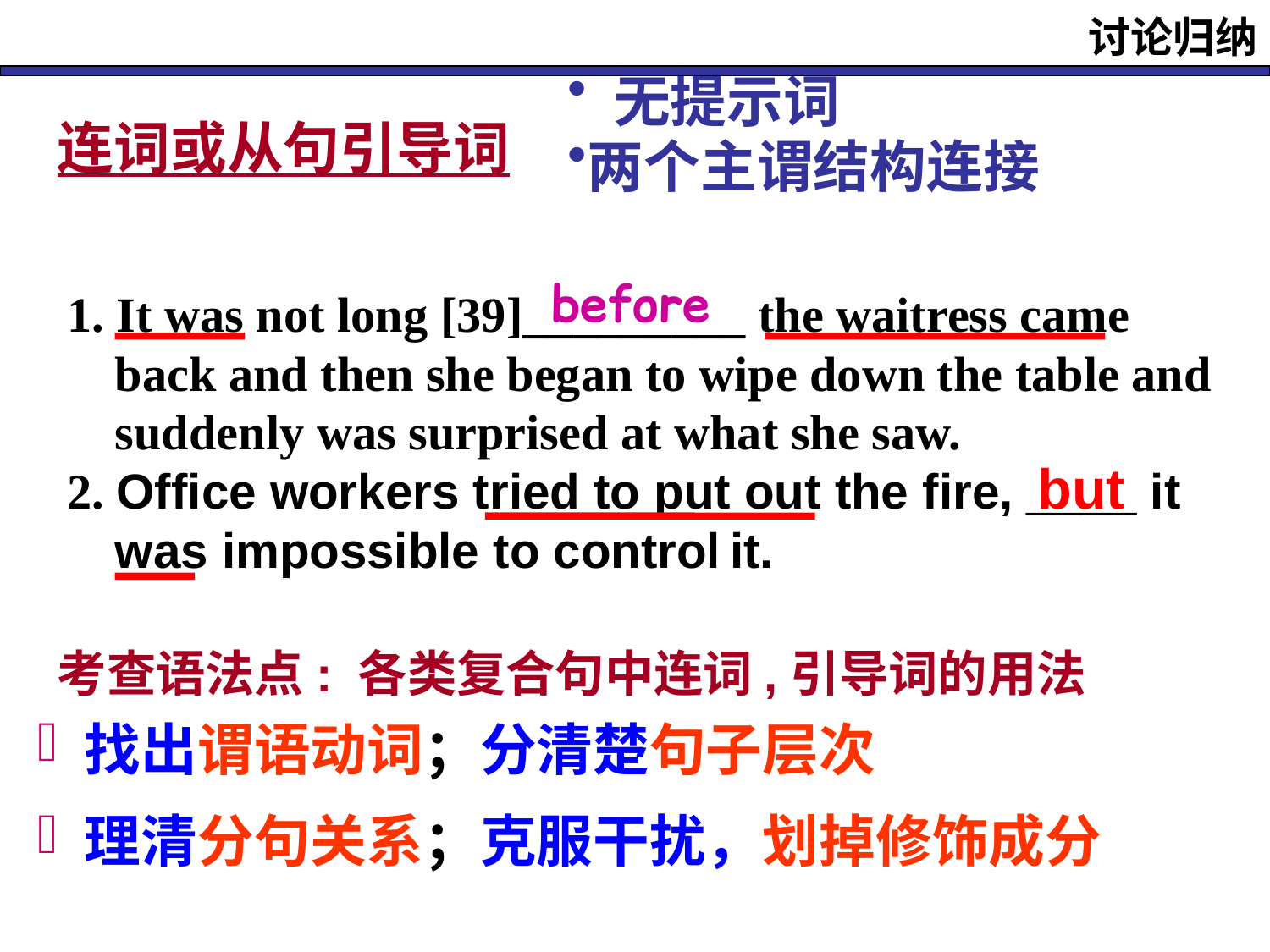

讨论归纳

 无提示词
两个主谓结构连接
连词或从句引导词
 before
1. It was not long [39]_________ the waitress came back and then she began to wipe down the table and suddenly was surprised at what she saw.
2. Office workers tried to put out the fire, ____ it was impossible to control it.

but

 找出谓语动词；分清楚句子层次
 理清分句关系；克服干扰，划掉修饰成分
考查语法点: 各类复合句中连词,引导词的用法